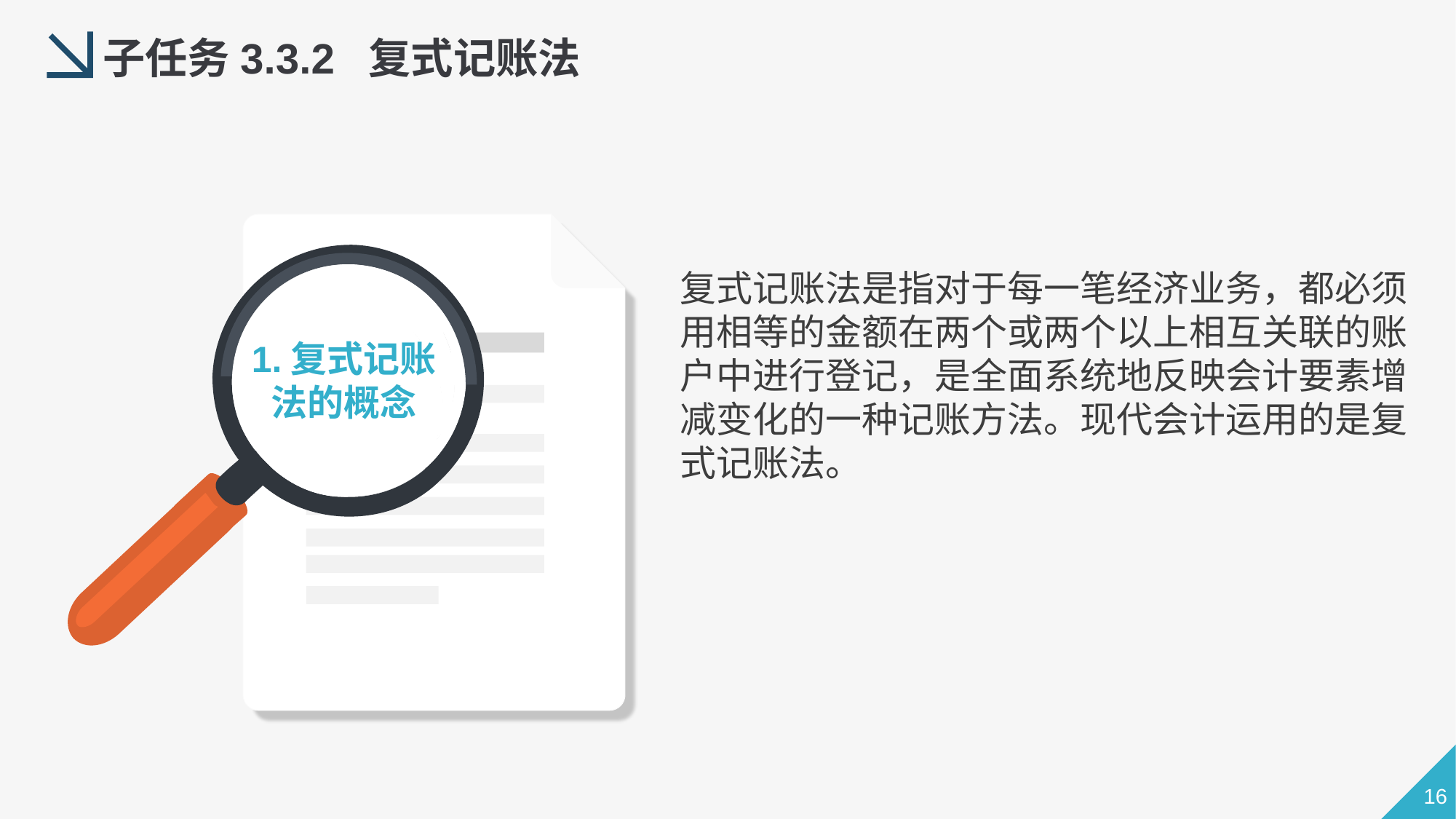

子任务3.3.2  复式记账法

复式记账法是指对于每一笔经济业务，都必须用相等的金额在两个或两个以上相互关联的账户中进行登记，是全面系统地反映会计要素增减变化的一种记账方法。现代会计运用的是复式记账法。
1.复式记账法的概念